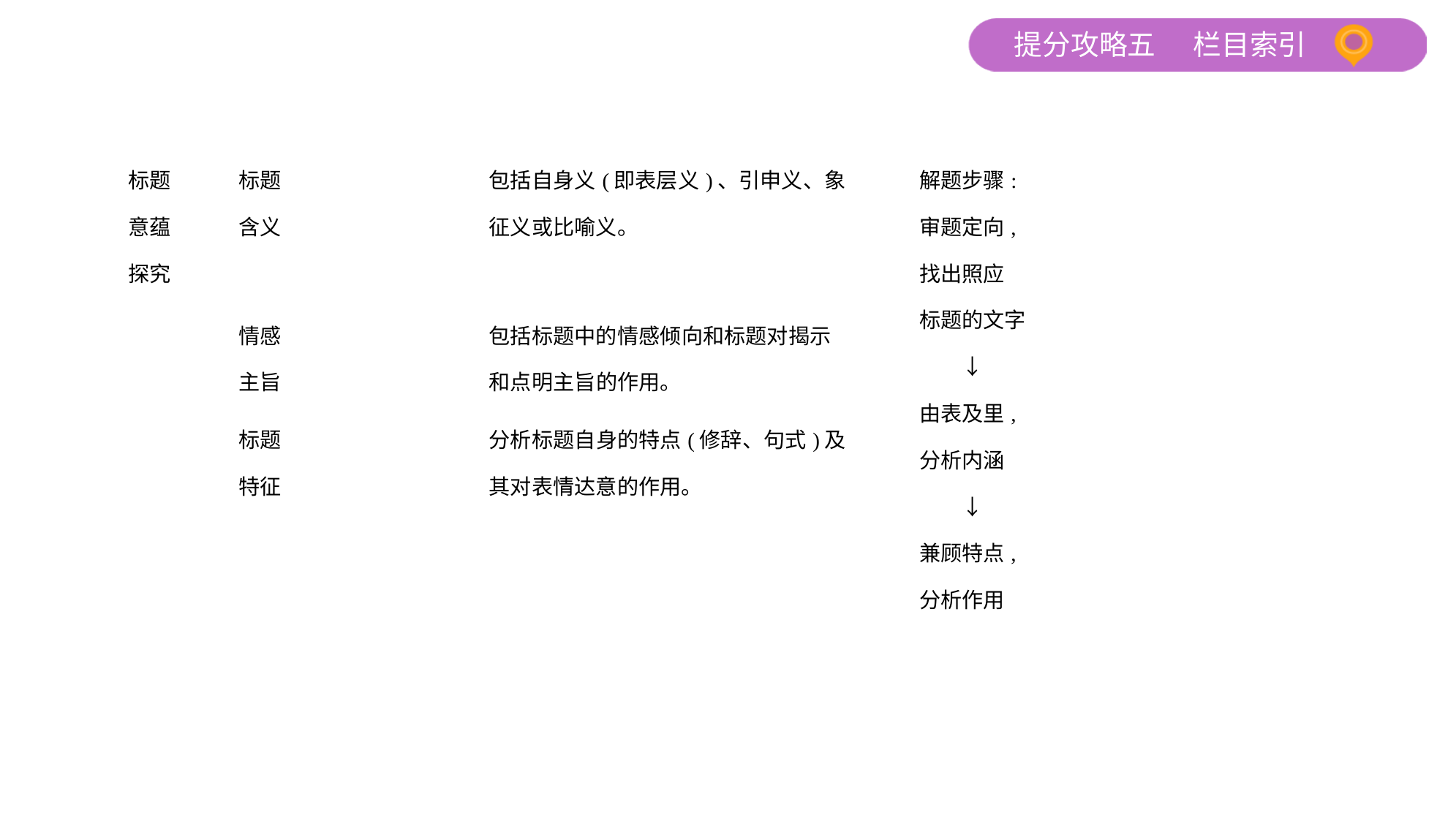

| 标题 意蕴 探究 | 标题 含义 | 包括自身义(即表层义)、引申义、象 征义或比喻义。 | 解题步骤: 审题定向, 找出照应 标题的文字 　　↓ 由表及里, 分析内涵 　　↓ 兼顾特点, 分析作用 |
| --- | --- | --- | --- |
|  | 情感 主旨 | 包括标题中的情感倾向和标题对揭示 和点明主旨的作用。 |  |
|  | 标题 特征 | 分析标题自身的特点(修辞、句式)及 其对表情达意的作用。 |  |